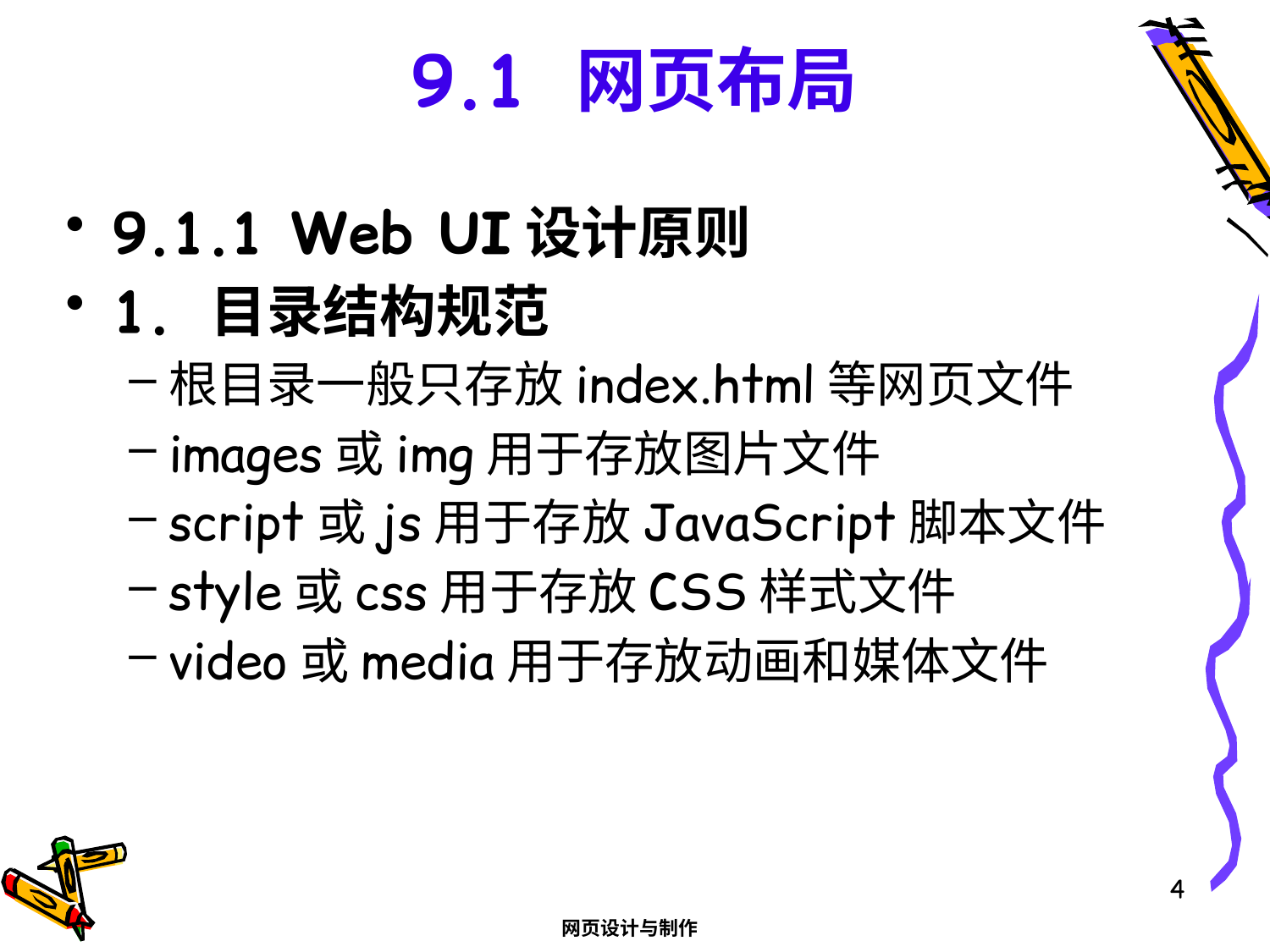

# 9.1 网页布局
9.1.1 Web UI设计原则
1. 目录结构规范
根目录一般只存放index.html等网页文件
images或img用于存放图片文件
script或js用于存放JavaScript脚本文件
style或css用于存放CSS样式文件
video或media用于存放动画和媒体文件
4
网页设计与制作